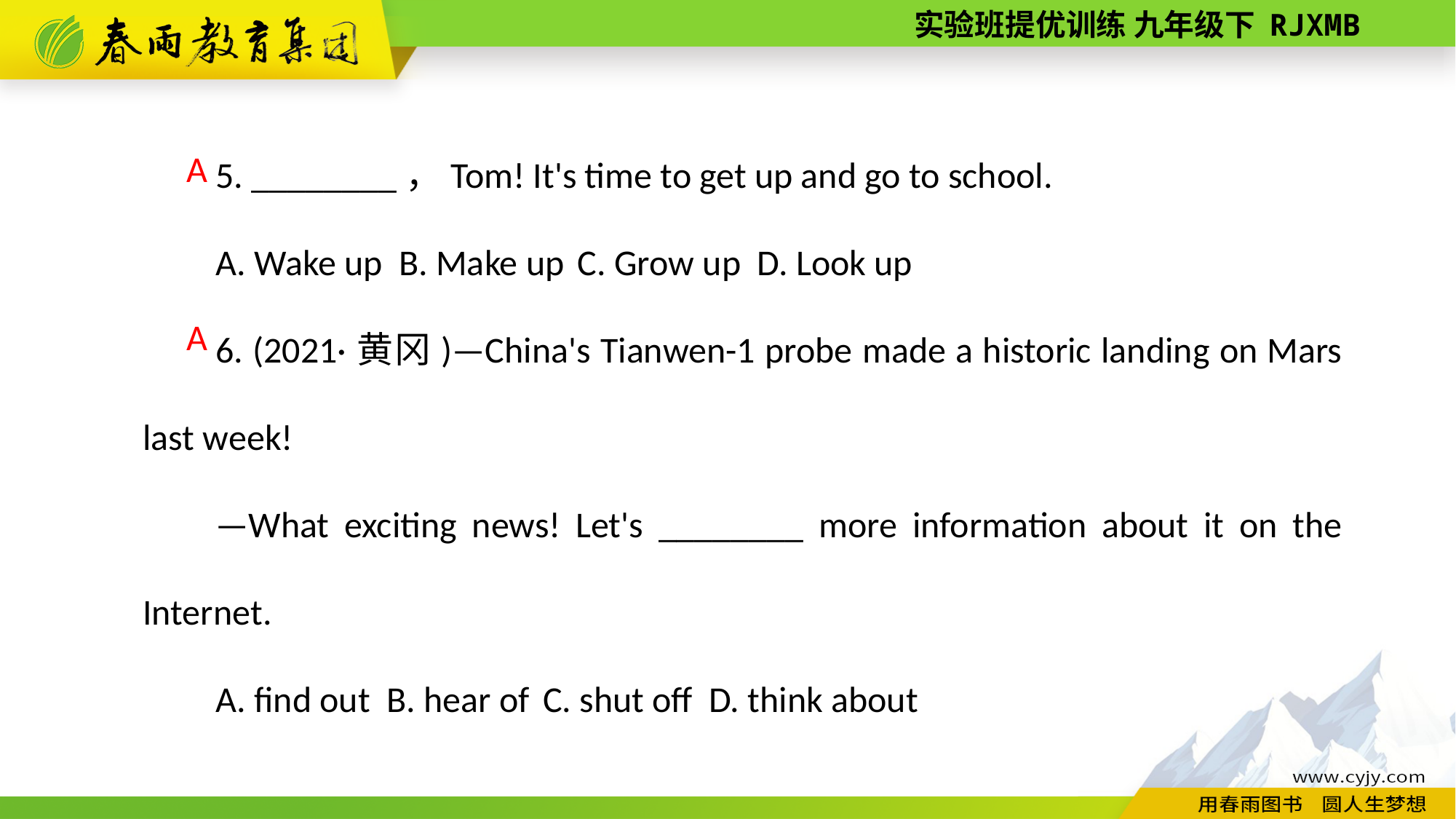

5. ________，Tom! It's time to get up and go to school.
A. Wake up  B. Make up   C. Grow up  D. Look up
6. (2021·黄冈)—China's Tianwen-1 probe made a historic landing on Mars last week!
—What exciting news! Let's ________ more information about it on the Internet.
A. find out  B. hear of   C. shut off  D. think about
A
A